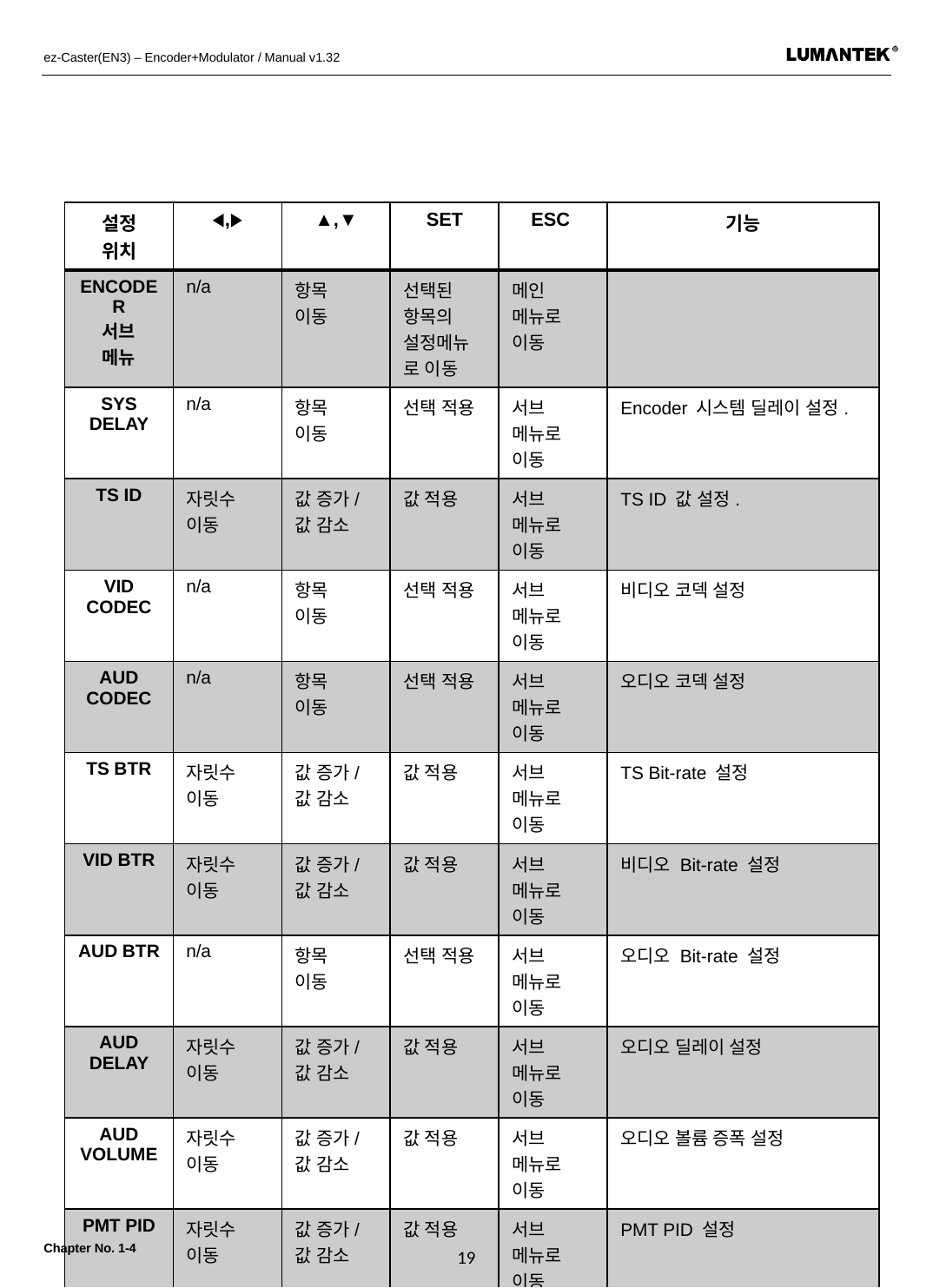

| 설정 위치 | ◀,▶ | ▲,▼ | SET | ESC | 기능 |
| --- | --- | --- | --- | --- | --- |
| ENCODER 서브 메뉴 | n/a | 항목 이동 | 선택된 항목의 설정메뉴로 이동 | 메인 메뉴로 이동 |  |
| SYS DELAY | n/a | 항목 이동 | 선택 적용 | 서브 메뉴로 이동 | Encoder 시스템 딜레이 설정. |
| TS ID | 자릿수 이동 | 값 증가/ 값 감소 | 값 적용 | 서브 메뉴로 이동 | TS ID 값 설정. |
| VID CODEC | n/a | 항목 이동 | 선택 적용 | 서브 메뉴로 이동 | 비디오 코덱 설정 |
| AUD CODEC | n/a | 항목 이동 | 선택 적용 | 서브 메뉴로 이동 | 오디오 코덱 설정 |
| TS BTR | 자릿수 이동 | 값 증가/ 값 감소 | 값 적용 | 서브 메뉴로 이동 | TS Bit-rate 설정 |
| VID BTR | 자릿수 이동 | 값 증가/ 값 감소 | 값 적용 | 서브 메뉴로 이동 | 비디오 Bit-rate 설정 |
| AUD BTR | n/a | 항목 이동 | 선택 적용 | 서브 메뉴로 이동 | 오디오 Bit-rate 설정 |
| AUD DELAY | 자릿수 이동 | 값 증가/ 값 감소 | 값 적용 | 서브 메뉴로 이동 | 오디오 딜레이 설정 |
| AUD VOLUME | 자릿수 이동 | 값 증가/ 값 감소 | 값 적용 | 서브 메뉴로 이동 | 오디오 볼륨 증폭 설정 |
| PMT PID | 자릿수 이동 | 값 증가/ 값 감소 | 값 적용 | 서브 메뉴로 이동 | PMT PID 설정 |
| PCR PID | 자릿수 이동 | 값 증가/ 값 감소 | 값 적용 | 서브 메뉴로 이동 | PCR PID 설정 |
| VID PID | 자릿수 이동 | 값 증가/ 값 감소 | 값 적용 | 서브 메뉴로 이동 | VID PID 설정 |
| AUD PID | 자릿수 이동 | 값 증가/ 값 감소 | 값 적용 | 서브 메뉴로 이동 | AUD PID 설정 |
19